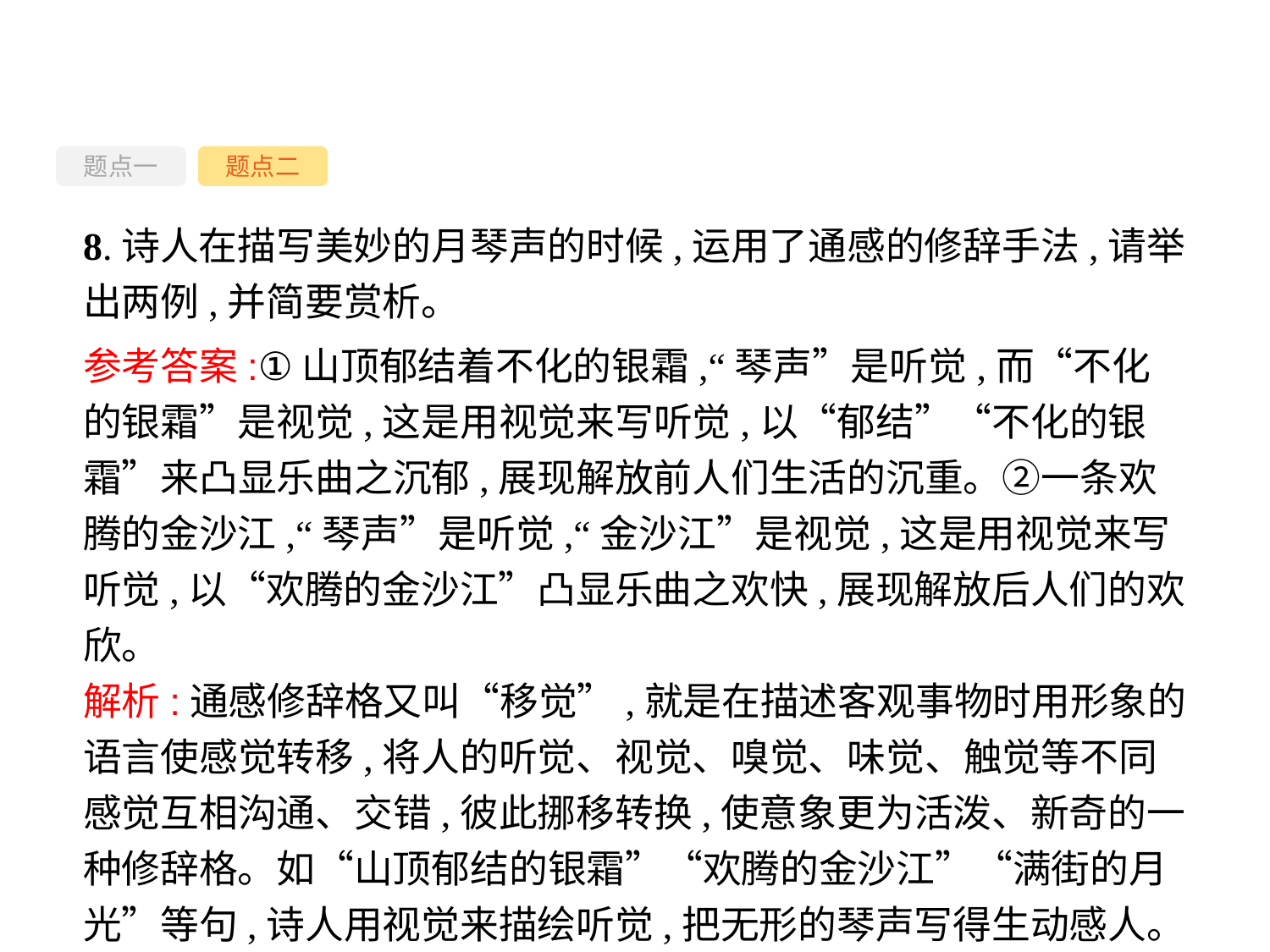

题点一
题点二
8.诗人在描写美妙的月琴声的时候,运用了通感的修辞手法,请举出两例,并简要赏析。
参考答案:①山顶郁结着不化的银霜,“琴声”是听觉,而“不化的银霜”是视觉,这是用视觉来写听觉,以“郁结”“不化的银霜”来凸显乐曲之沉郁,展现解放前人们生活的沉重。②一条欢腾的金沙江,“琴声”是听觉,“金沙江”是视觉,这是用视觉来写听觉,以“欢腾的金沙江”凸显乐曲之欢快,展现解放后人们的欢欣。
解析:通感修辞格又叫“移觉”,就是在描述客观事物时用形象的语言使感觉转移,将人的听觉、视觉、嗅觉、味觉、触觉等不同感觉互相沟通、交错,彼此挪移转换,使意象更为活泼、新奇的一种修辞格。如“山顶郁结的银霜”“欢腾的金沙江”“满街的月光”等句,诗人用视觉来描绘听觉,把无形的琴声写得生动感人。
-54-